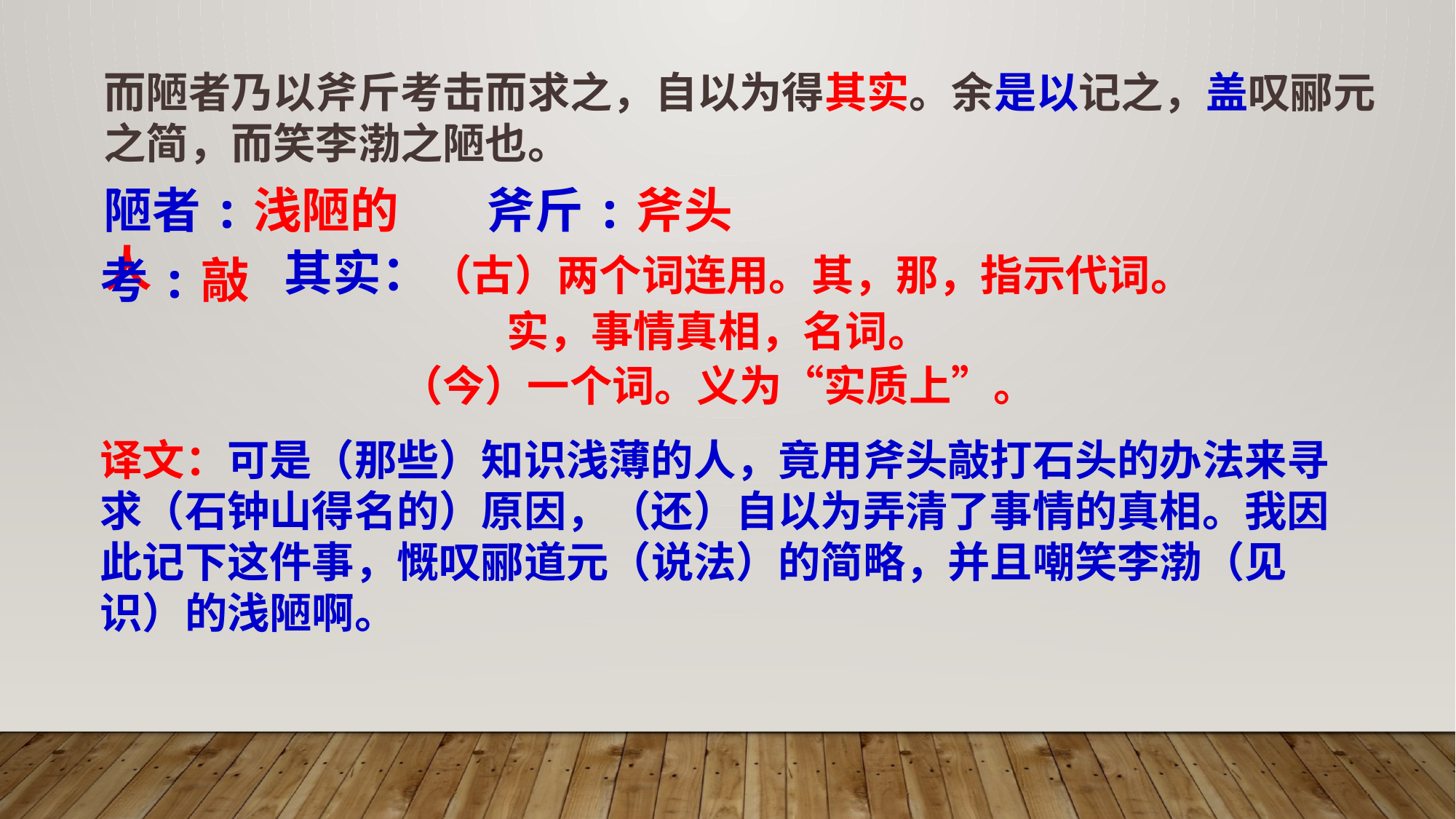

而陋者乃以斧斤考击而求之，自以为得其实。余是以记之，盖叹郦元之简，而笑李渤之陋也。
陋者:浅陋的人
斧斤:斧头
考:敲
其实：（古）两个词连用。其，那，指示代词。
                      实，事情真相，名词。
           （今）一个词。义为“实质上”。
译文：可是（那些）知识浅薄的人，竟用斧头敲打石头的办法来寻求（石钟山得名的）原因，（还）自以为弄清了事情的真相。我因此记下这件事，慨叹郦道元（说法）的简略，并且嘲笑李渤（见识）的浅陋啊。